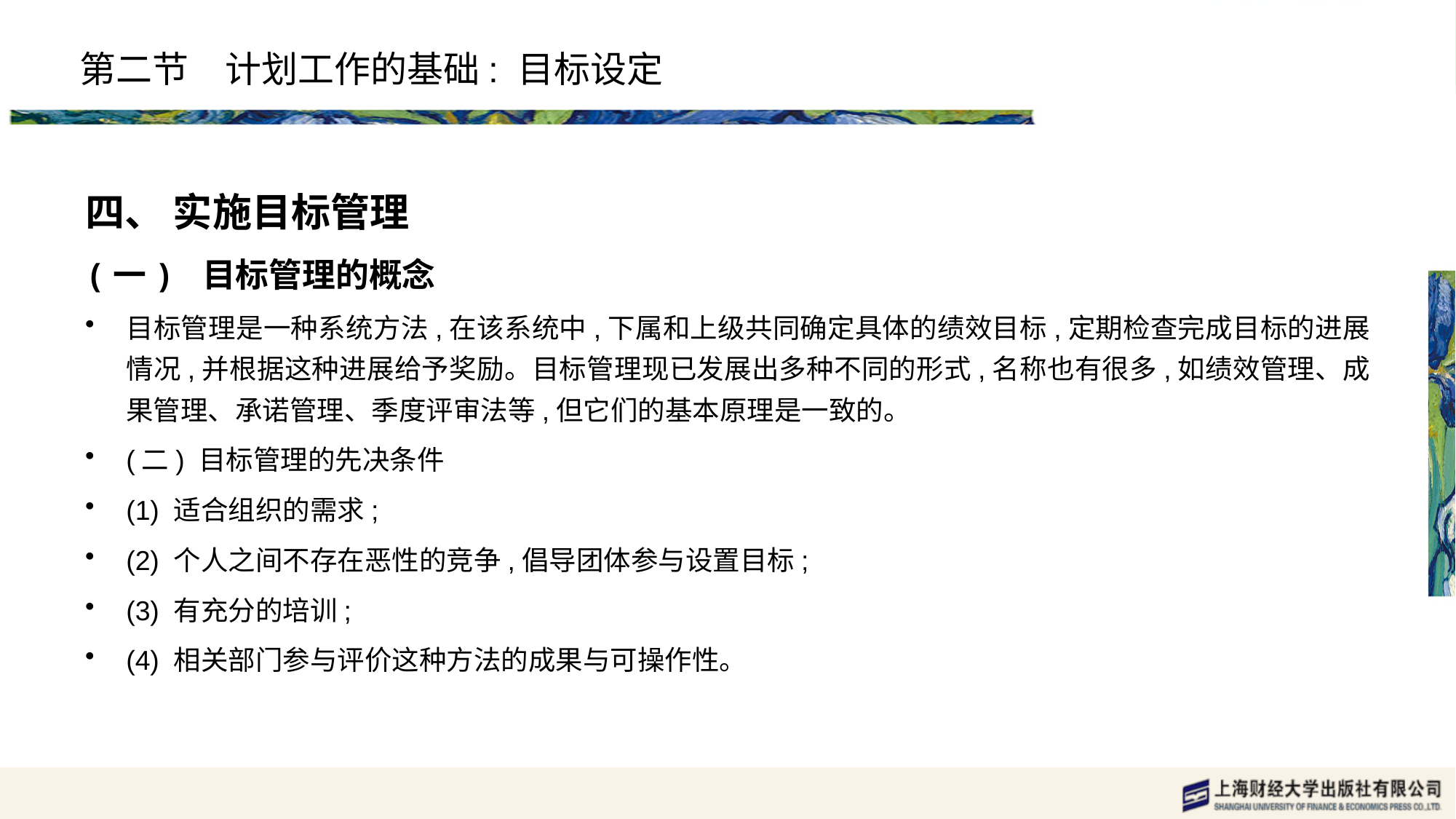

# 第二节　计划工作的基础: 目标设定
四、 实施目标管理
(一) 目标管理的概念
目标管理是一种系统方法,在该系统中,下属和上级共同确定具体的绩效目标,定期检查完成目标的进展情况,并根据这种进展给予奖励。目标管理现已发展出多种不同的形式,名称也有很多,如绩效管理、成果管理、承诺管理、季度评审法等,但它们的基本原理是一致的。
(二) 目标管理的先决条件
(1) 适合组织的需求;
(2) 个人之间不存在恶性的竞争,倡导团体参与设置目标;
(3) 有充分的培训;
(4) 相关部门参与评价这种方法的成果与可操作性。